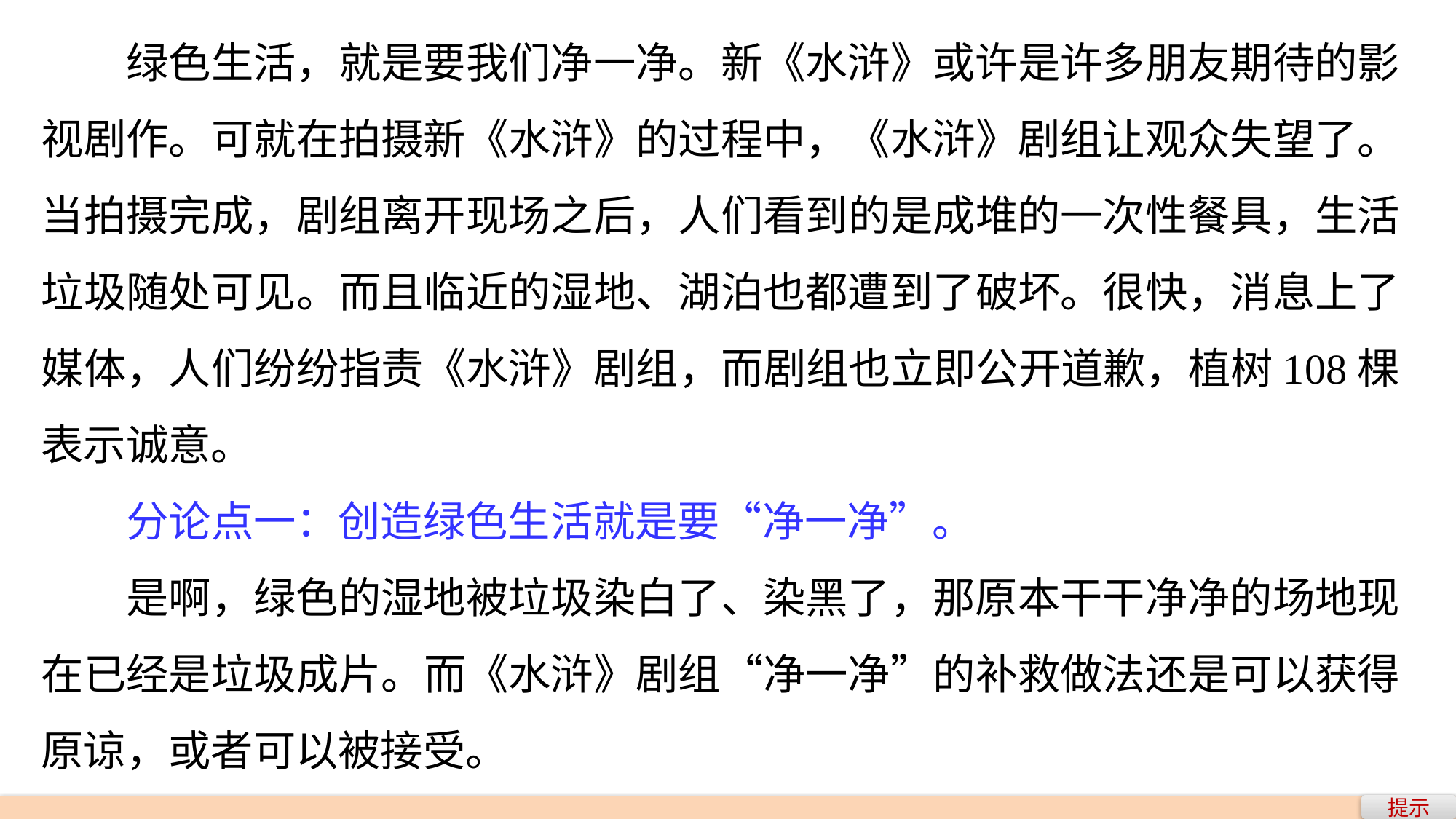

绿色生活，就是要我们净一净。新《水浒》或许是许多朋友期待的影视剧作。可就在拍摄新《水浒》的过程中，《水浒》剧组让观众失望了。当拍摄完成，剧组离开现场之后，人们看到的是成堆的一次性餐具，生活垃圾随处可见。而且临近的湿地、湖泊也都遭到了破坏。很快，消息上了媒体，人们纷纷指责《水浒》剧组，而剧组也立即公开道歉，植树108棵表示诚意。
分论点一：创造绿色生活就是要“净一净”。
是啊，绿色的湿地被垃圾染白了、染黑了，那原本干干净净的场地现在已经是垃圾成片。而《水浒》剧组“净一净”的补救做法还是可以获得原谅，或者可以被接受。
提示